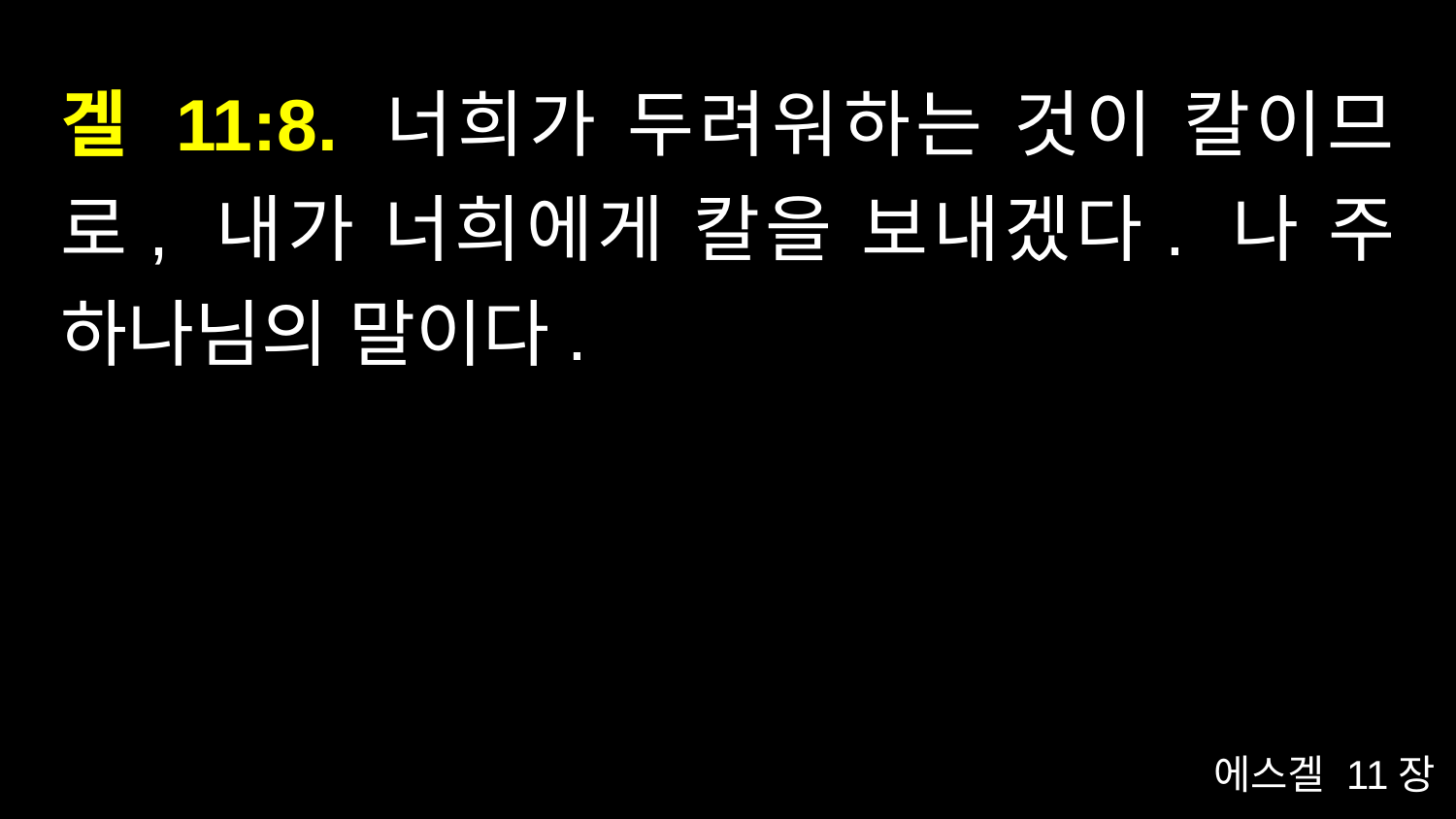

# 겔 11:8. 너희가 두려워하는 것이 칼이므로, 내가 너희에게 칼을 보내겠다. 나 주 하나님의 말이다.
에스겔 11장